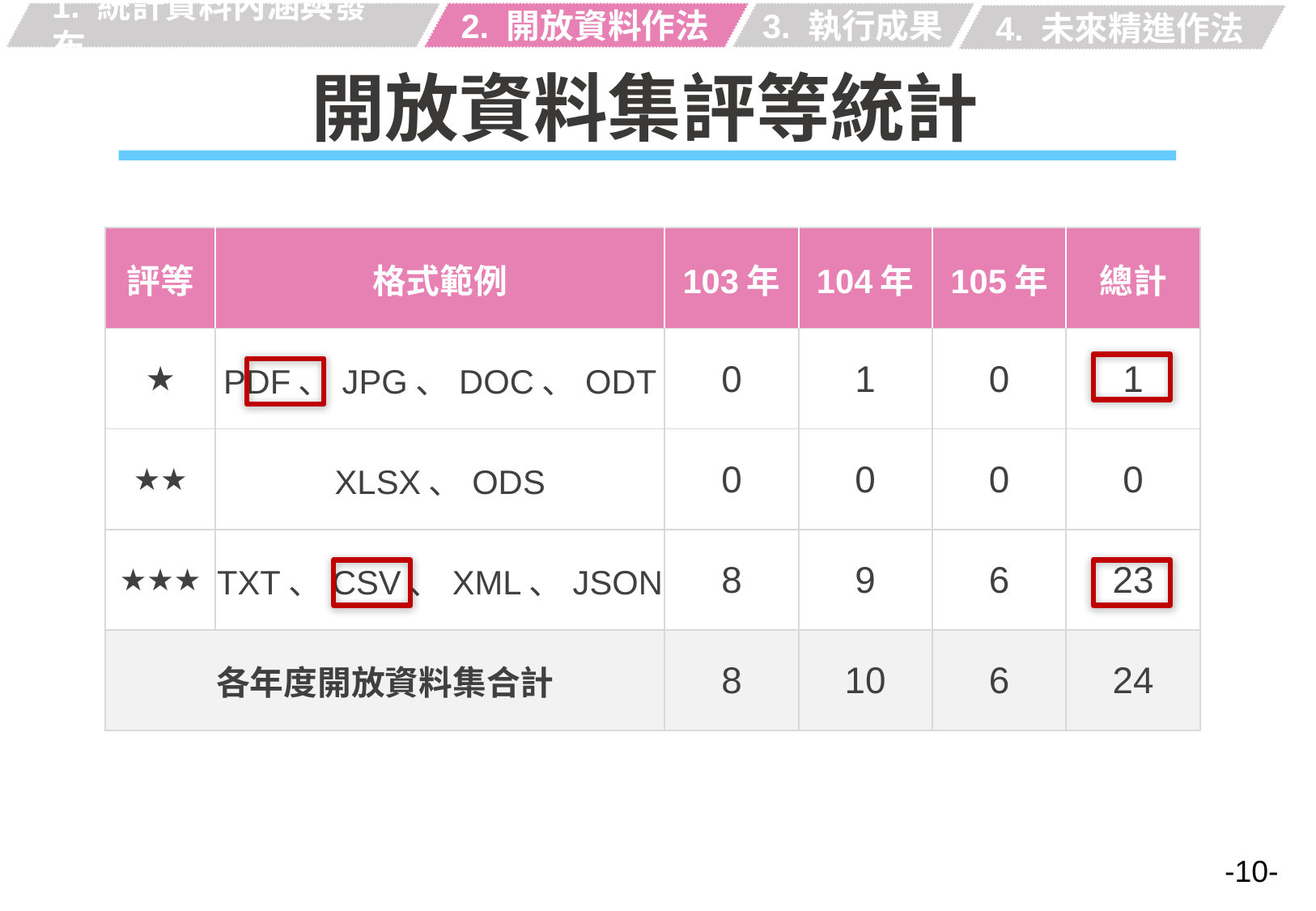

1. 統計資料內涵與發布
2. 開放資料作法
3. 執行成果
4. 未來精進作法
# 開放資料集評等統計
| 評等 | 格式範例 | 103年 | 104年 | 105年 | 總計 |
| --- | --- | --- | --- | --- | --- |
| ★ | PDF、JPG、DOC、ODT | 0 | 1 | 0 | 1 |
| ★★ | XLSX、ODS | 0 | 0 | 0 | 0 |
| ★★★ | TXT、CSV、XML、JSON | 8 | 9 | 6 | 23 |
| 各年度開放資料集合計 |  | 8 | 10 | 6 | 24 |

-10-